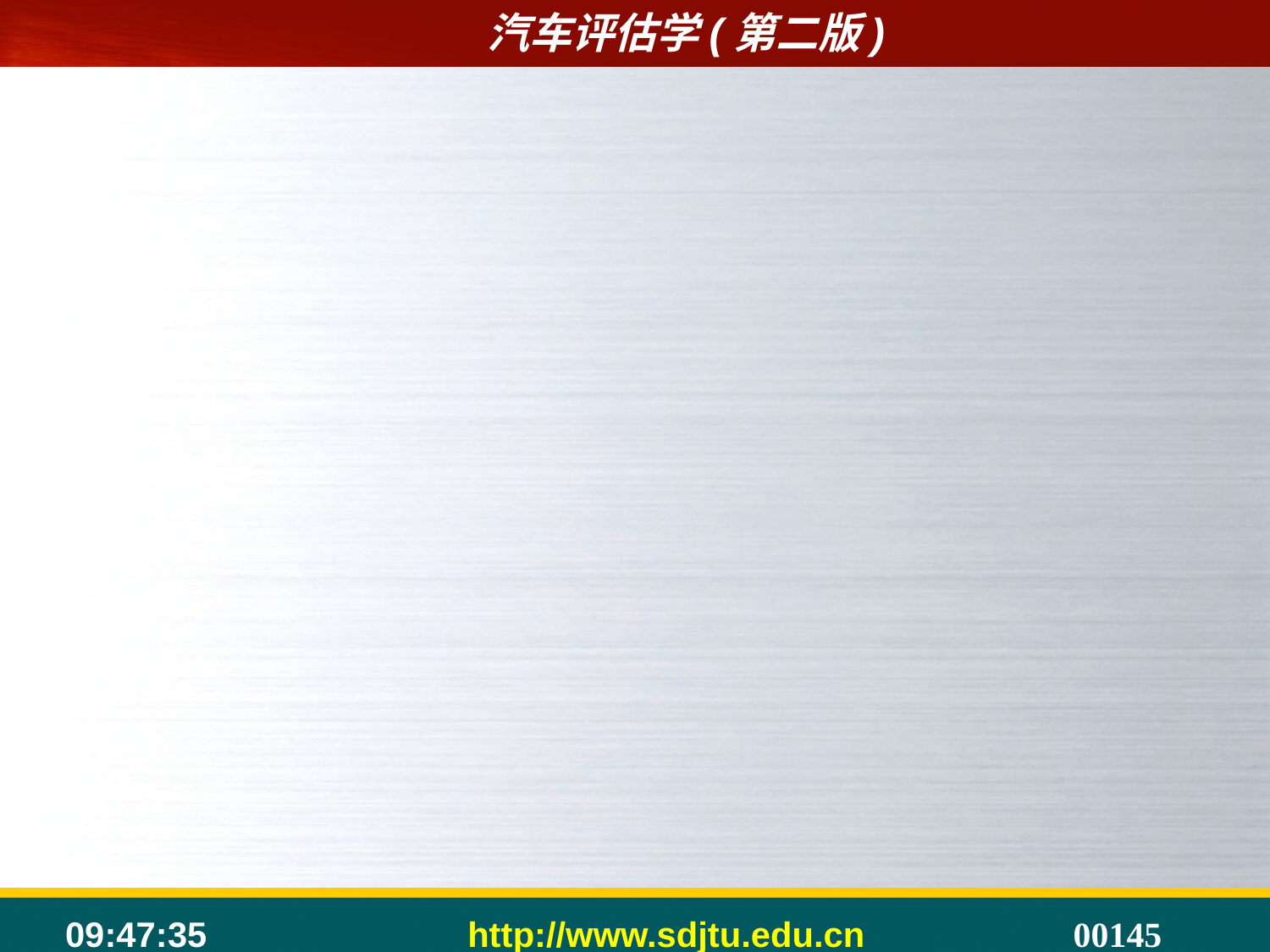

#
（4）注意安全事项。
	①在评估受损汽车之前，先查看车上是否有破碎玻璃，是否有锋利的刀状或锯齿状金属边角。对危险部位做上安全警示，或进行处理。
	②如果闻到有汽油泄漏的气味，切勿使用明火，切勿开关电器设备。事故较大时，可考虑切断蓄电池电源。
	③如果有机油或齿轮油泄漏，当心滑倒。
	④在检验电器设备的状态时，不要造成新的损伤。
	⑤应在光线良好的场所进行碰撞诊断，如果损伤涉及底盘或需在车下进行细致检查时，务必使用专用举升设备，以保证评估人员的安全。